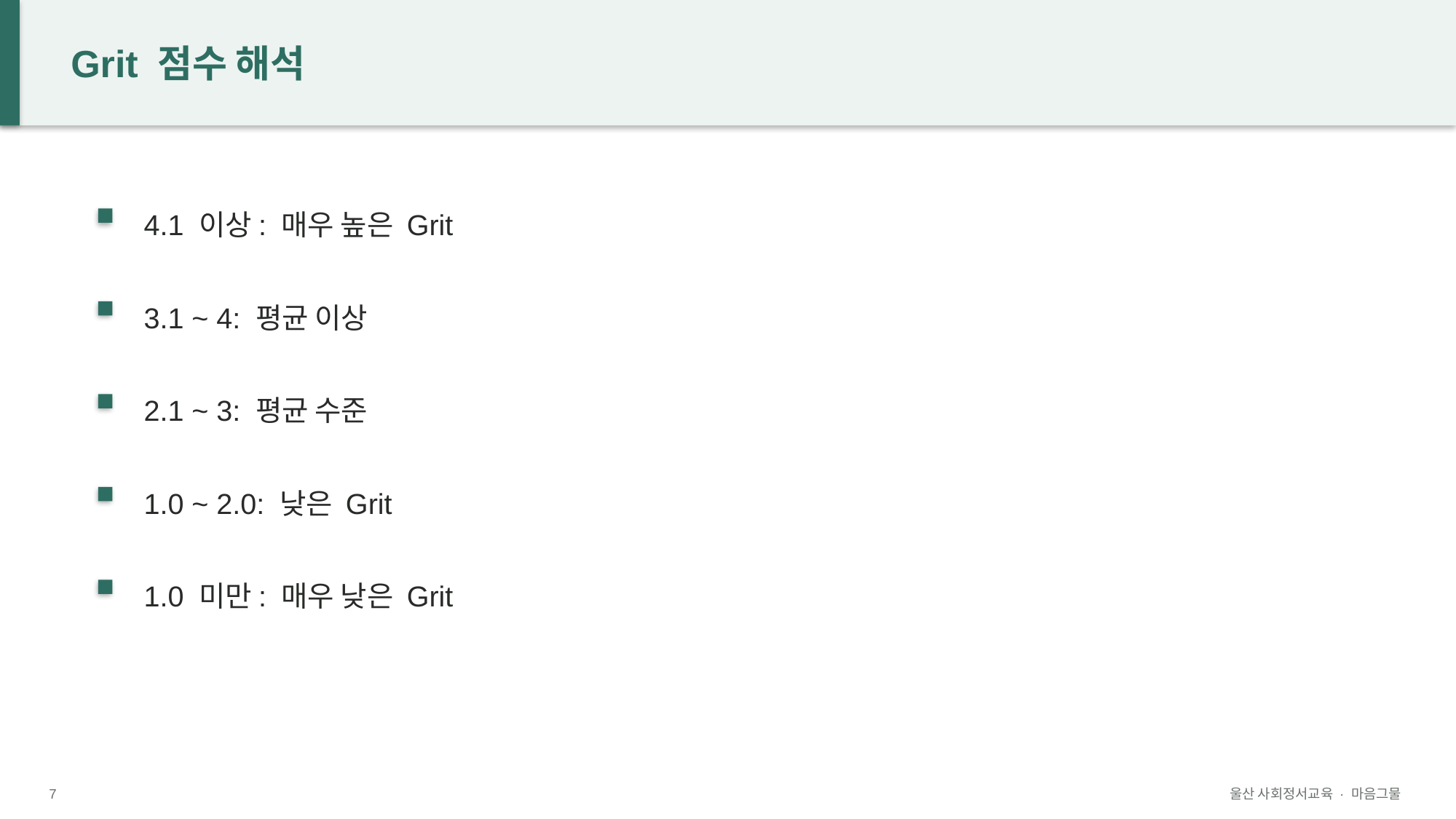

Grit 점수 해석
4.1 이상: 매우 높은 Grit

3.1 ~ 4: 평균 이상

2.1 ~ 3: 평균 수준

1.0 ~ 2.0: 낮은 Grit

1.0 미만: 매우 낮은 Grit

7
울산 사회정서교육 · 마음그물